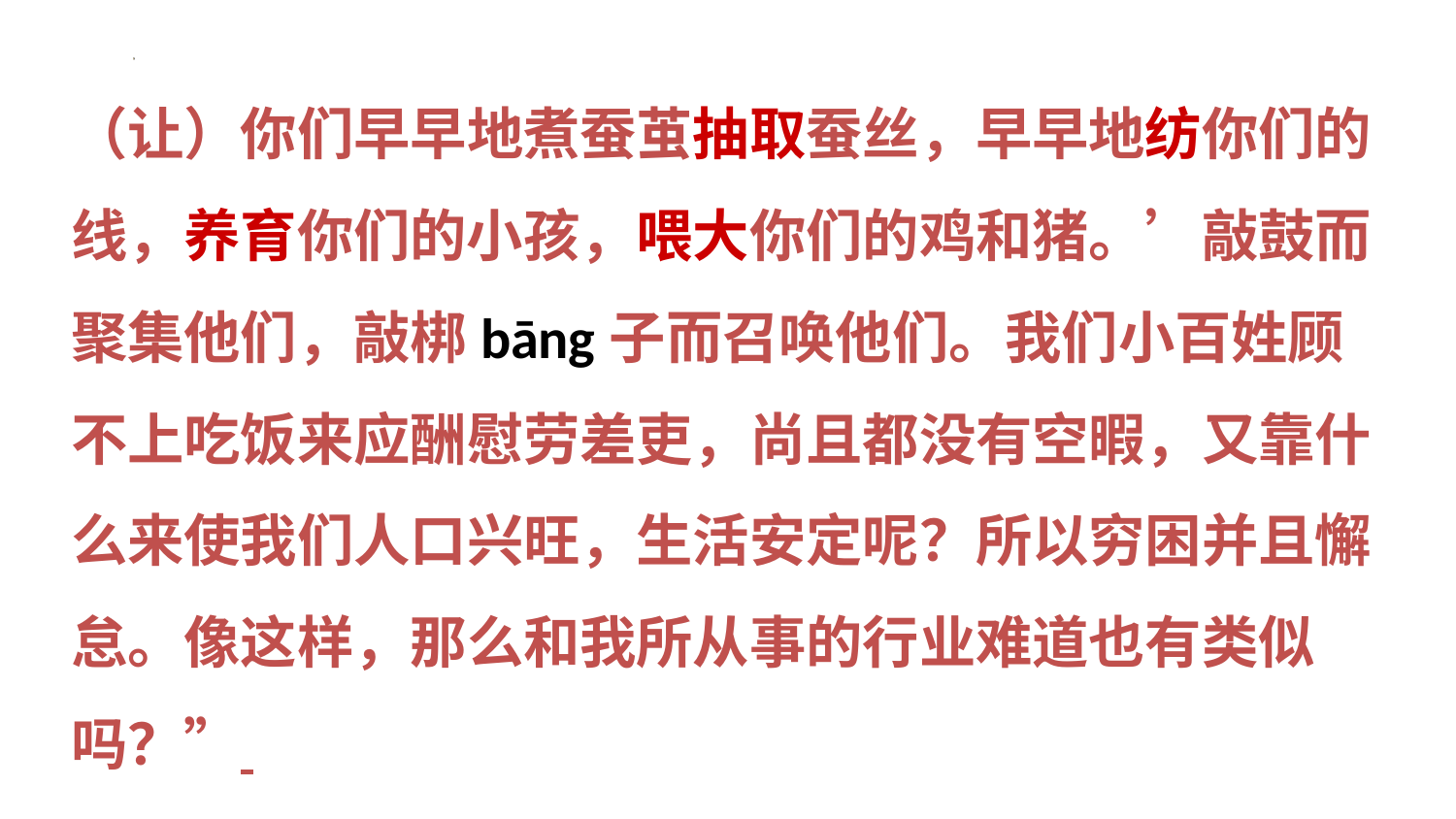

（让）你们早早地煮蚕茧抽取蚕丝，早早地纺你们的线，养育你们的小孩，喂大你们的鸡和猪。’敲鼓而聚集他们，敲梆bāng子而召唤他们。我们小百姓顾不上吃饭来应酬慰劳差吏，尚且都没有空暇，又靠什么来使我们人口兴旺，生活安定呢？所以穷困并且懈怠。像这样，那么和我所从事的行业难道也有类似吗？”